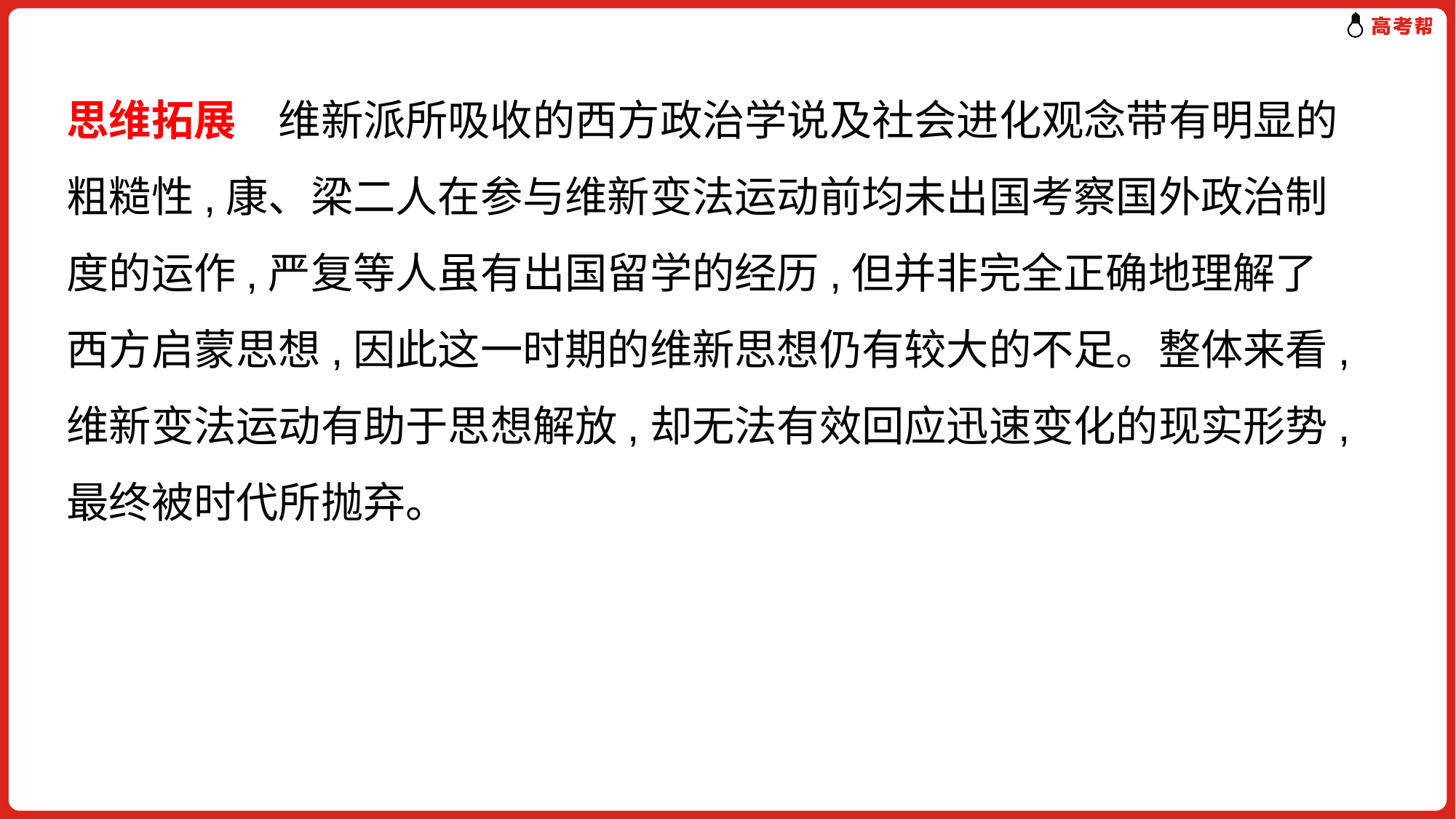

思维拓展　维新派所吸收的西方政治学说及社会进化观念带有明显的粗糙性,康、梁二人在参与维新变法运动前均未出国考察国外政治制度的运作,严复等人虽有出国留学的经历,但并非完全正确地理解了西方启蒙思想,因此这一时期的维新思想仍有较大的不足。整体来看,维新变法运动有助于思想解放,却无法有效回应迅速变化的现实形势,最终被时代所抛弃。